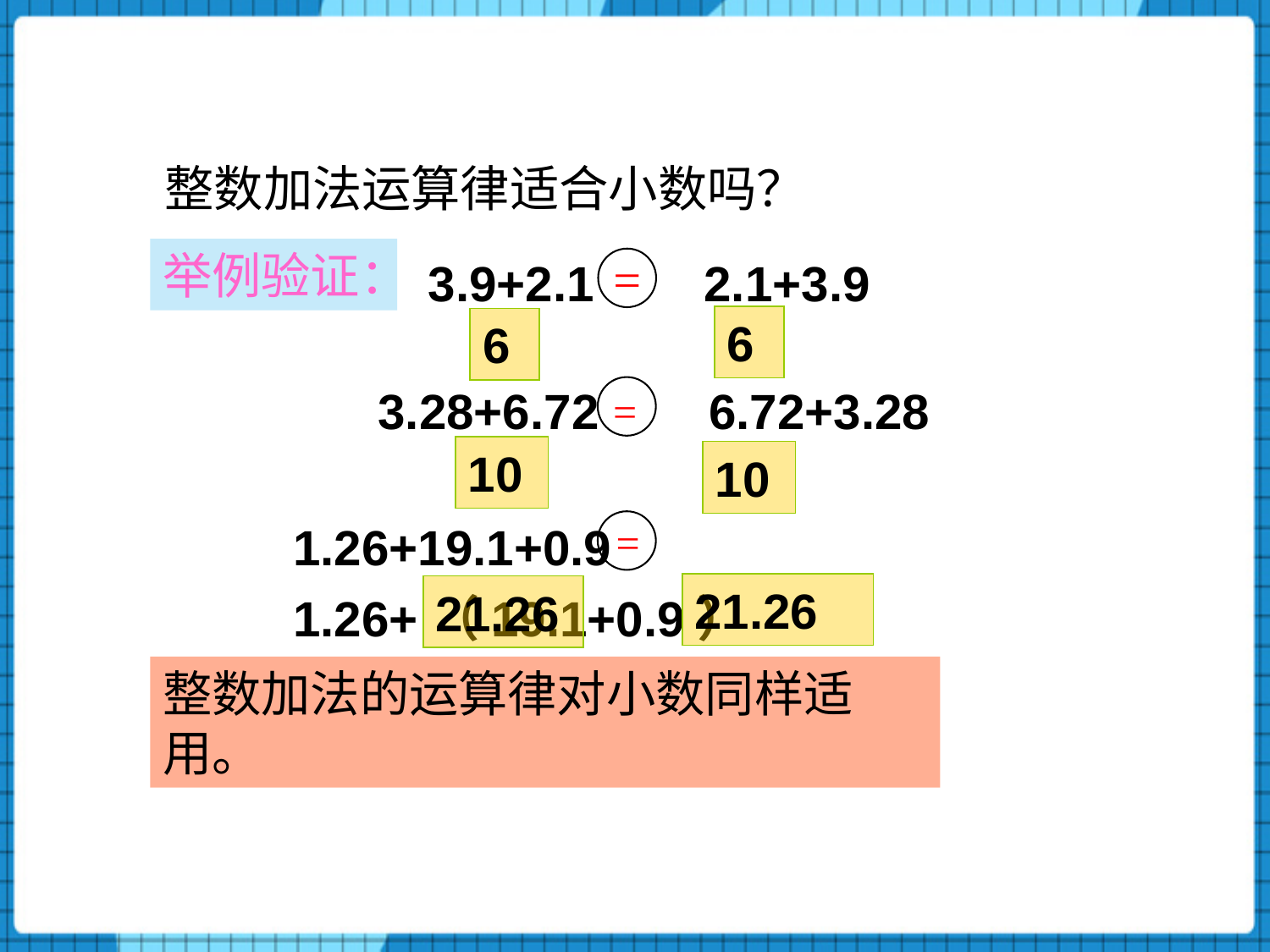

整数加法运算律适合小数吗？
3.9+2.1        2.1+3.9
举例验证：
=

6
6
3.28+6.72        6.72+3.28

=
10
10
1.26+19.1+0.9       1.26+（19.1+0.9）
 =

21.26
21.26
整数加法的运算律对小数同样适用。